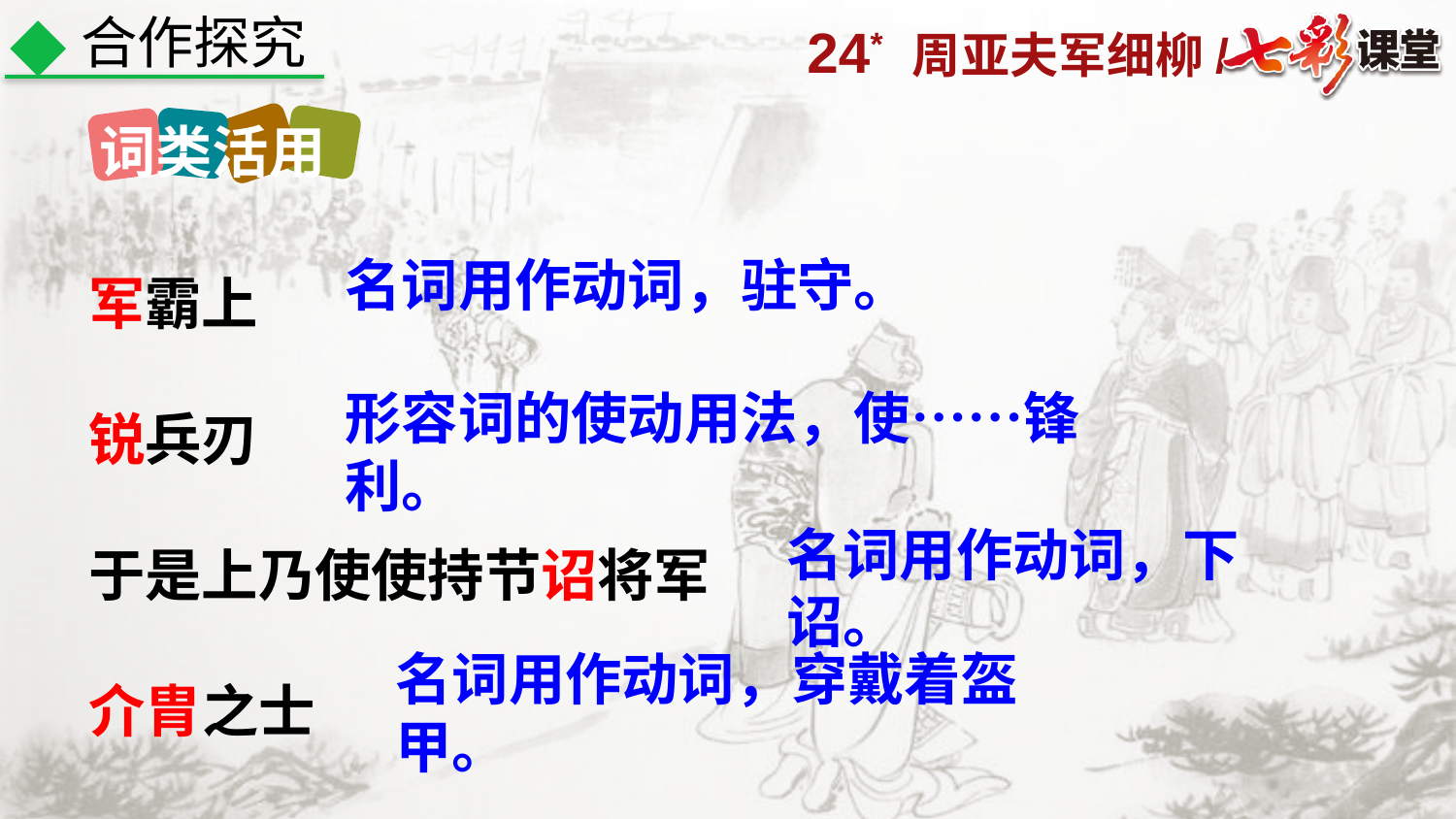

合作探究

词类活用

军霸上
锐兵刃
于是上乃使使持节诏将军
介胄之士
名词用作动词，驻守。
形容词的使动用法，使……锋利。
名词用作动词，下诏。
名词用作动词，穿戴着盔甲。